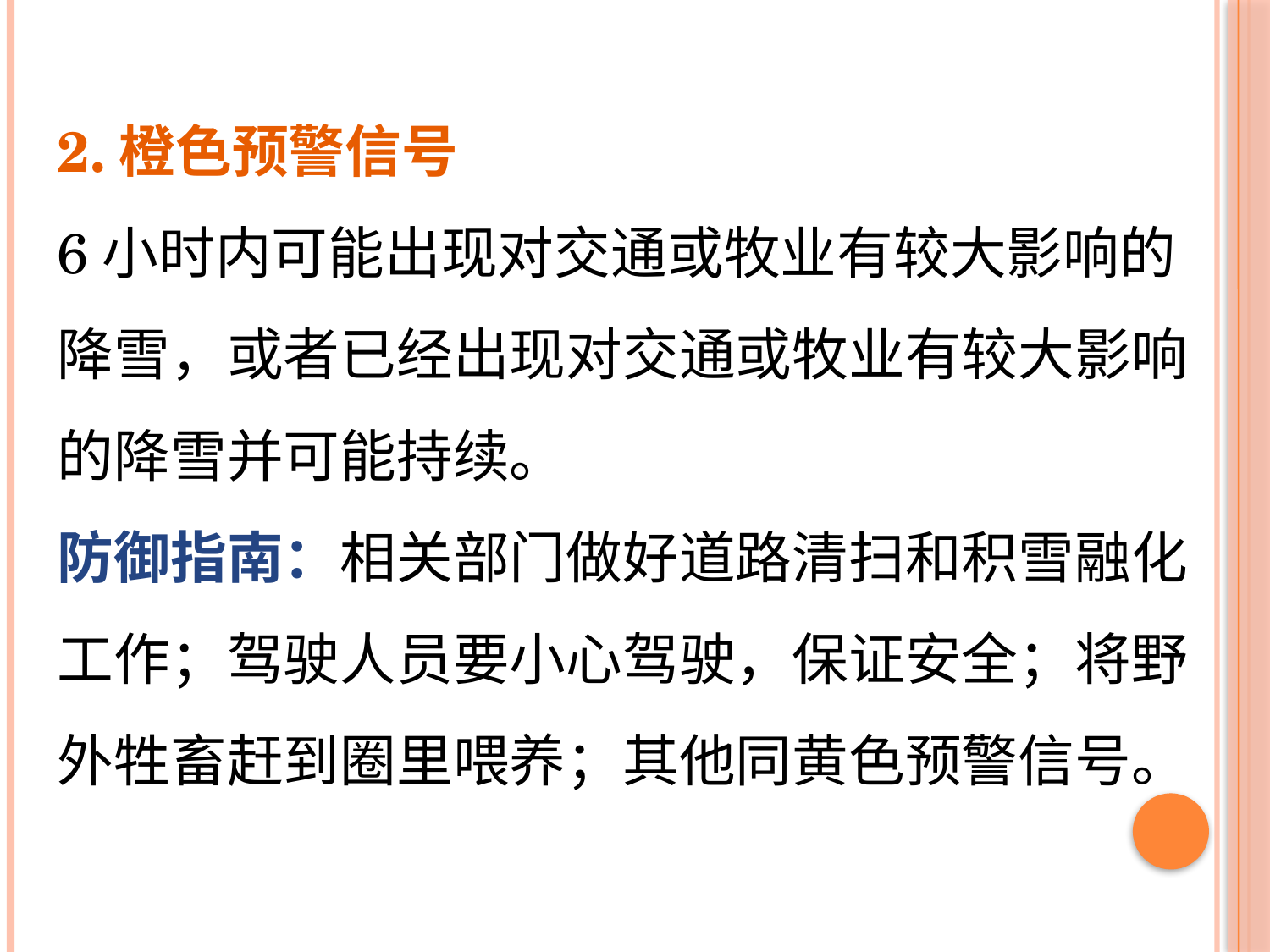

2.橙色预警信号
6小时内可能出现对交通或牧业有较大影响的降雪，或者已经出现对交通或牧业有较大影响的降雪并可能持续。
防御指南：相关部门做好道路清扫和积雪融化工作；驾驶人员要小心驾驶，保证安全；将野外牲畜赶到圈里喂养；其他同黄色预警信号。